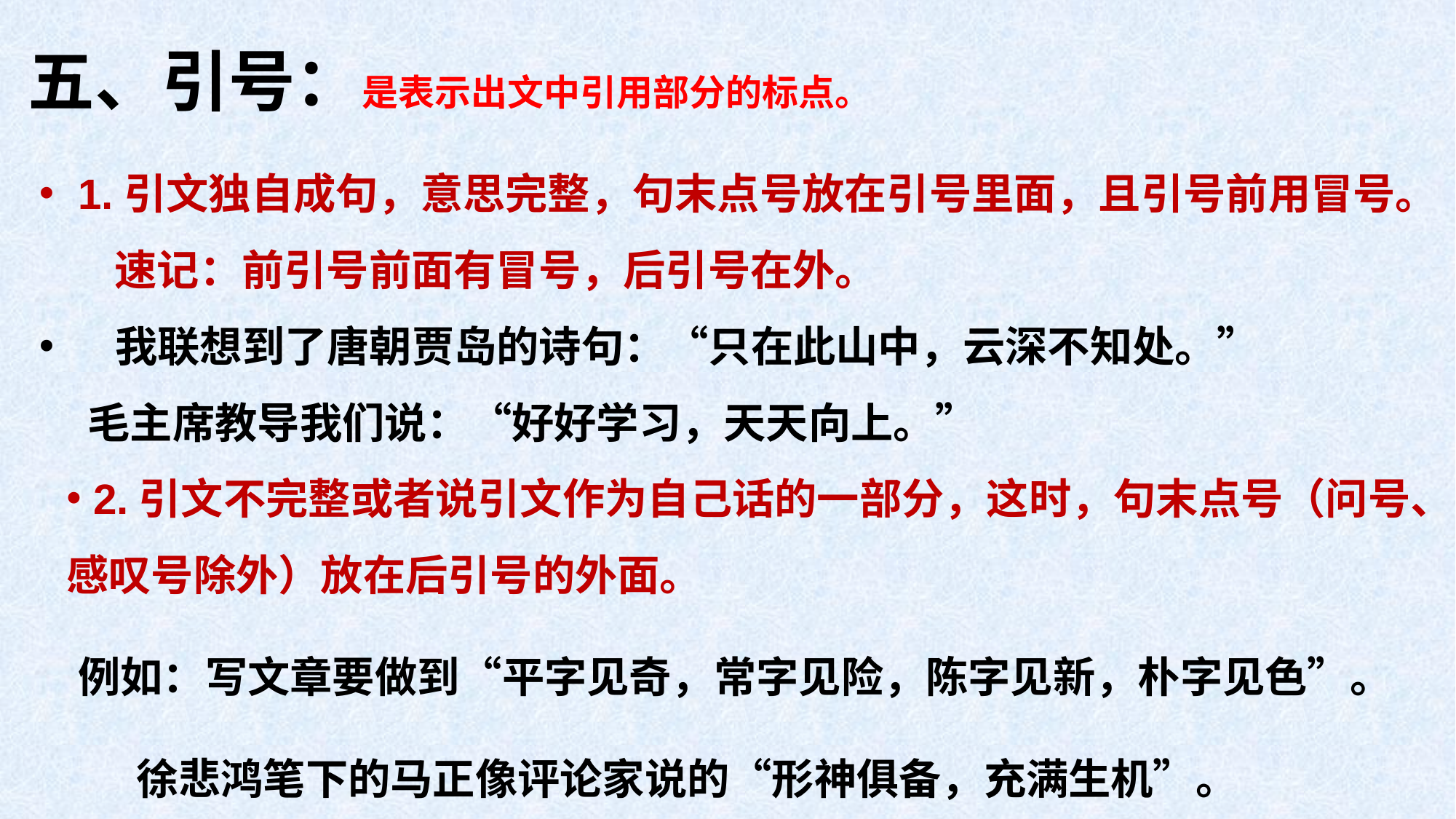

# 五、引号：是表示出文中引用部分的标点。
 1.引文独自成句，意思完整，句末点号放在引号里面，且引号前用冒号。     速记：前引号前面有冒号，后引号在外。
    我联想到了唐朝贾岛的诗句：“只在此山中，云深不知处。”
    毛主席教导我们说：“好好学习，天天向上。”
 2.引文不完整或者说引文作为自己话的一部分，这时，句末点号（问号、感叹号除外）放在后引号的外面。
   例如：写文章要做到“平字见奇，常字见险，陈字见新，朴字见色”。
         徐悲鸿笔下的马正像评论家说的“形神俱备，充满生机”。